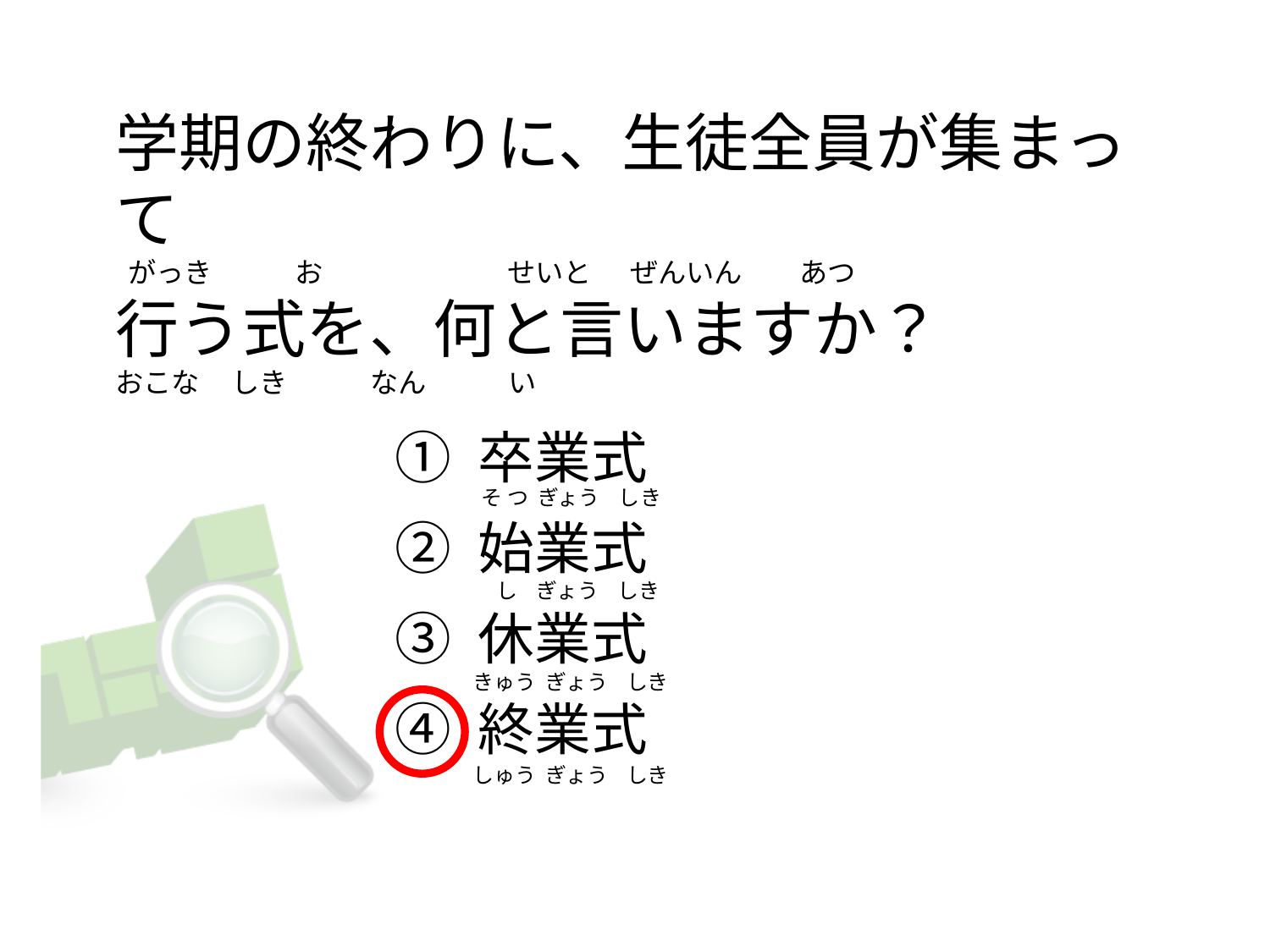

# 学期の終わりに、生徒全員が集まって   がっき             お                             せいと      ぜんいん         あつ 行う式を、何と言いますか？ おこな     しき             なん 　   　い
① 卒業式
② 始業式
③ 休業式
④ 終業式
  そ つ  ぎょう    しき
    し    ぎょう    しき
きゅう  ぎょう    しき

しゅう  ぎょう    しき